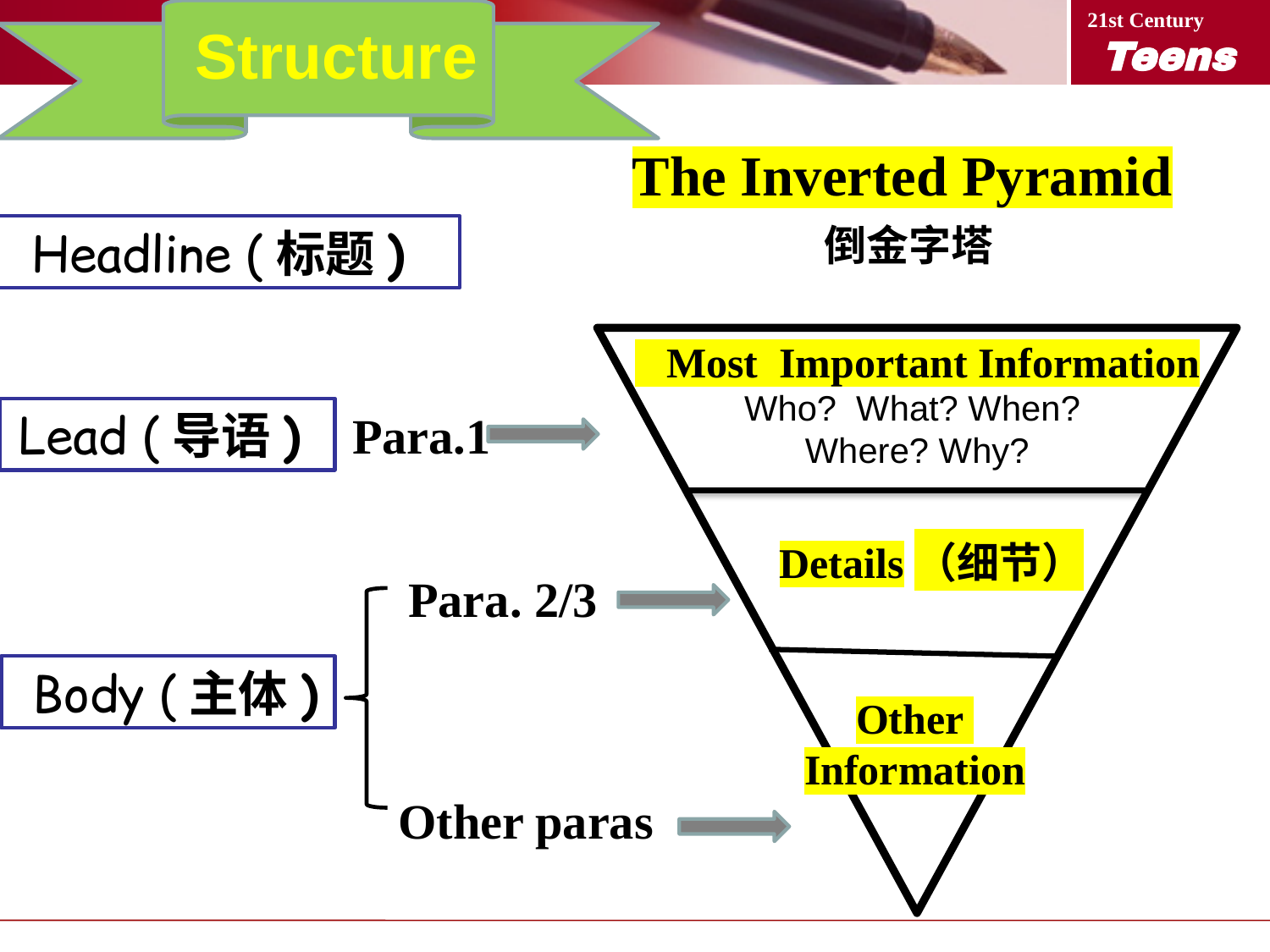

Structure
The Inverted Pyramid
倒金字塔
Headline (标题)

   Most  Important Information
Who?  What? When?
Where? Why?
Lead (导语)
Para.1

Details（细节）
Para. 2/3

 Body (主体)
Other  Information
Other paras